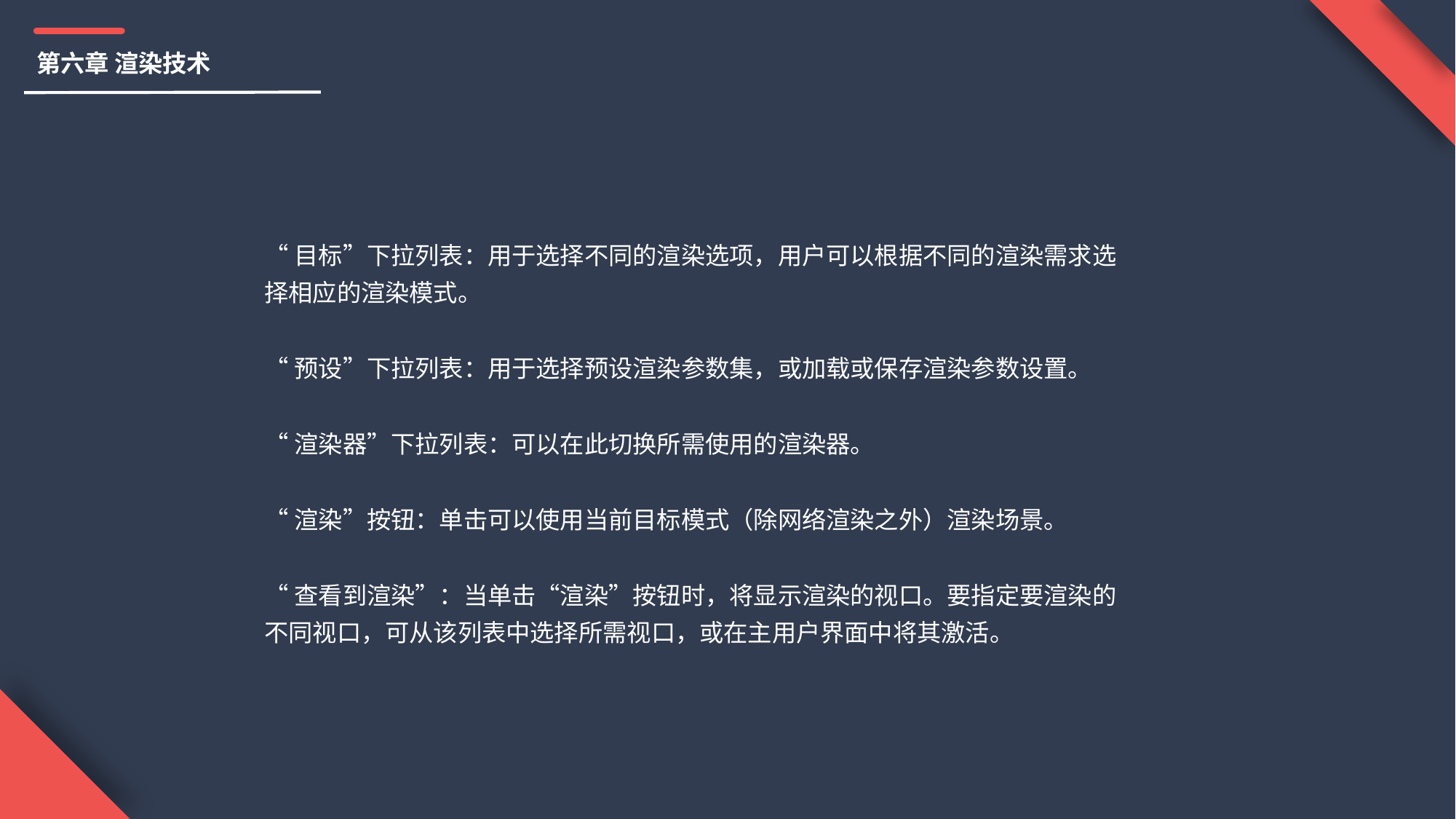

第六章 渲染技术
“目标”下拉列表：用于选择不同的渲染选项，用户可以根据不同的渲染需求选择相应的渲染模式。

“预设”下拉列表：用于选择预设渲染参数集，或加载或保存渲染参数设置。

“渲染器”下拉列表：可以在此切换所需使用的渲染器。

“渲染”按钮：单击可以使用当前目标模式（除网络渲染之外）渲染场景。

“查看到渲染”：当单击“渲染”按钮时，将显示渲染的视口。要指定要渲染的不同视口，可从该列表中选择所需视口，或在主用户界面中将其激活。